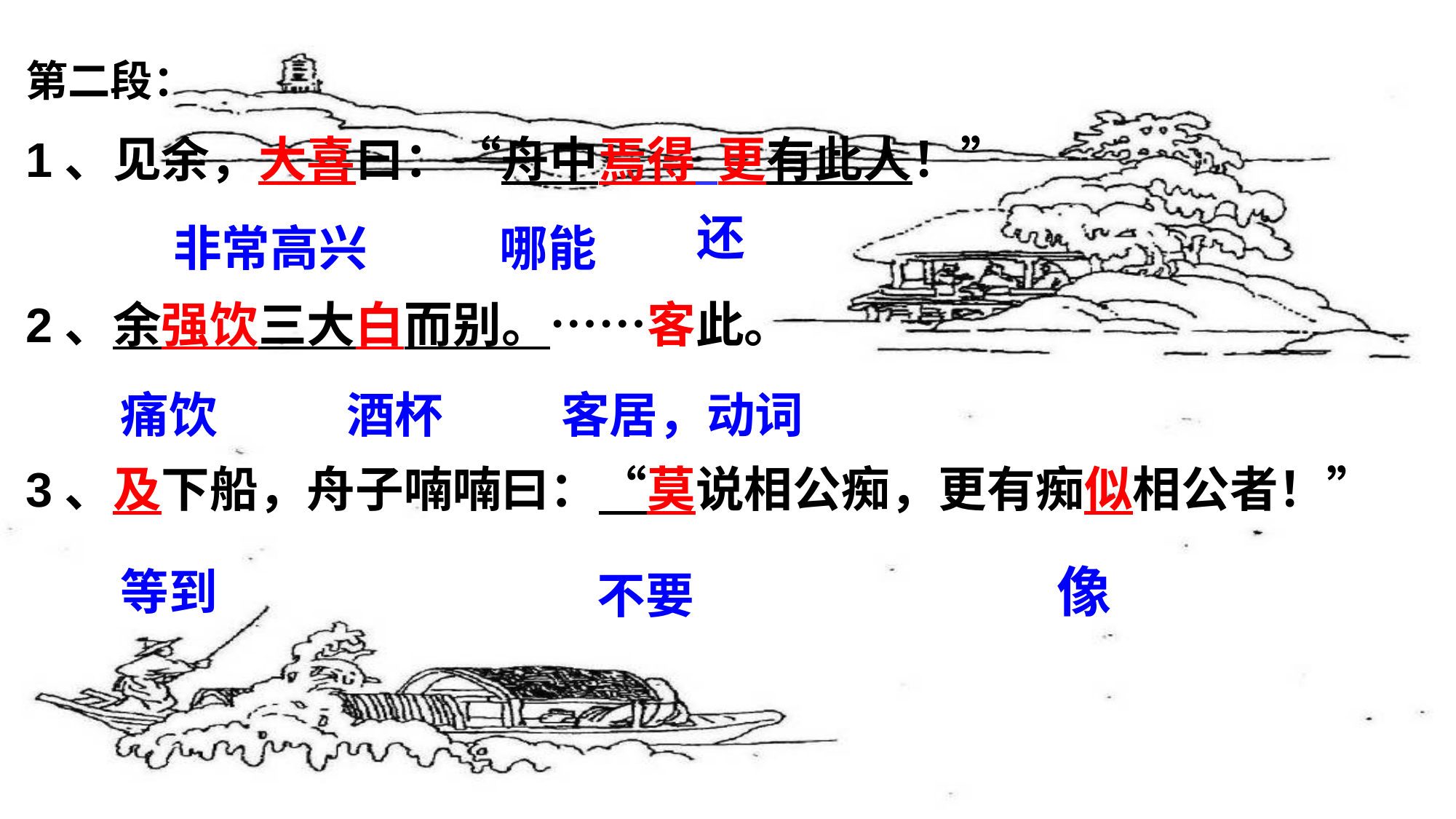

第二段：
1、见余，大喜曰：“舟中焉得  更有此人！”

2、余强饮三大白而别。……客此。

3、及下船，舟子喃喃曰：“莫说相公痴，更有痴似相公者！”

还
非常高兴
哪能
痛饮
酒杯
客居，动词
像
等到
不要